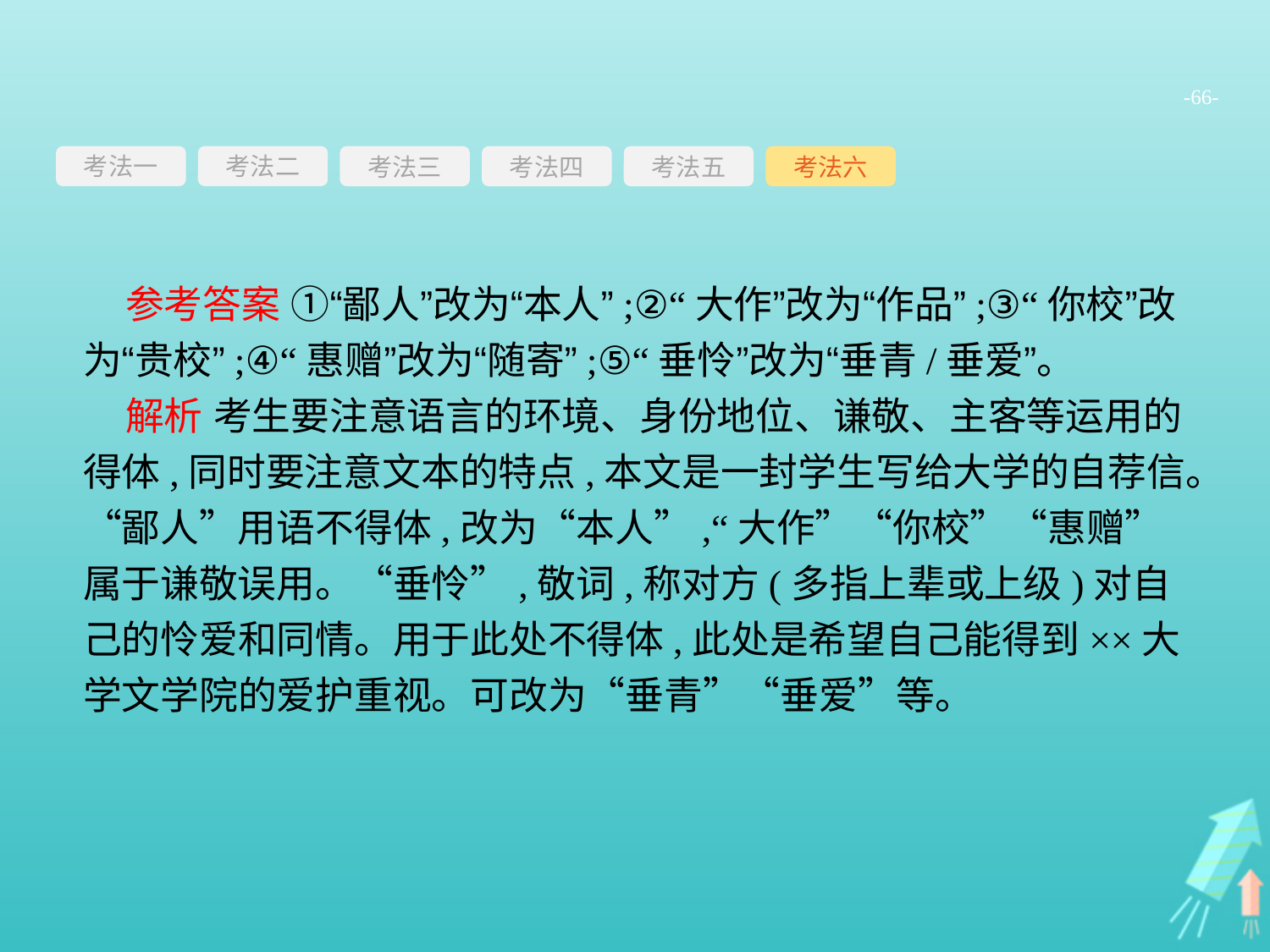

-66-
考法一
考法三
考法四
考法五
考法六
考法二
参考答案 ①“鄙人”改为“本人”;②“大作”改为“作品”;③“你校”改为“贵校”;④“惠赠”改为“随寄”;⑤“垂怜”改为“垂青/垂爱”。
解析 考生要注意语言的环境、身份地位、谦敬、主客等运用的得体,同时要注意文本的特点,本文是一封学生写给大学的自荐信。“鄙人”用语不得体,改为“本人”,“大作”“你校”“惠赠”属于谦敬误用。“垂怜”,敬词,称对方(多指上辈或上级)对自己的怜爱和同情。用于此处不得体,此处是希望自己能得到××大学文学院的爱护重视。可改为“垂青”“垂爱”等。